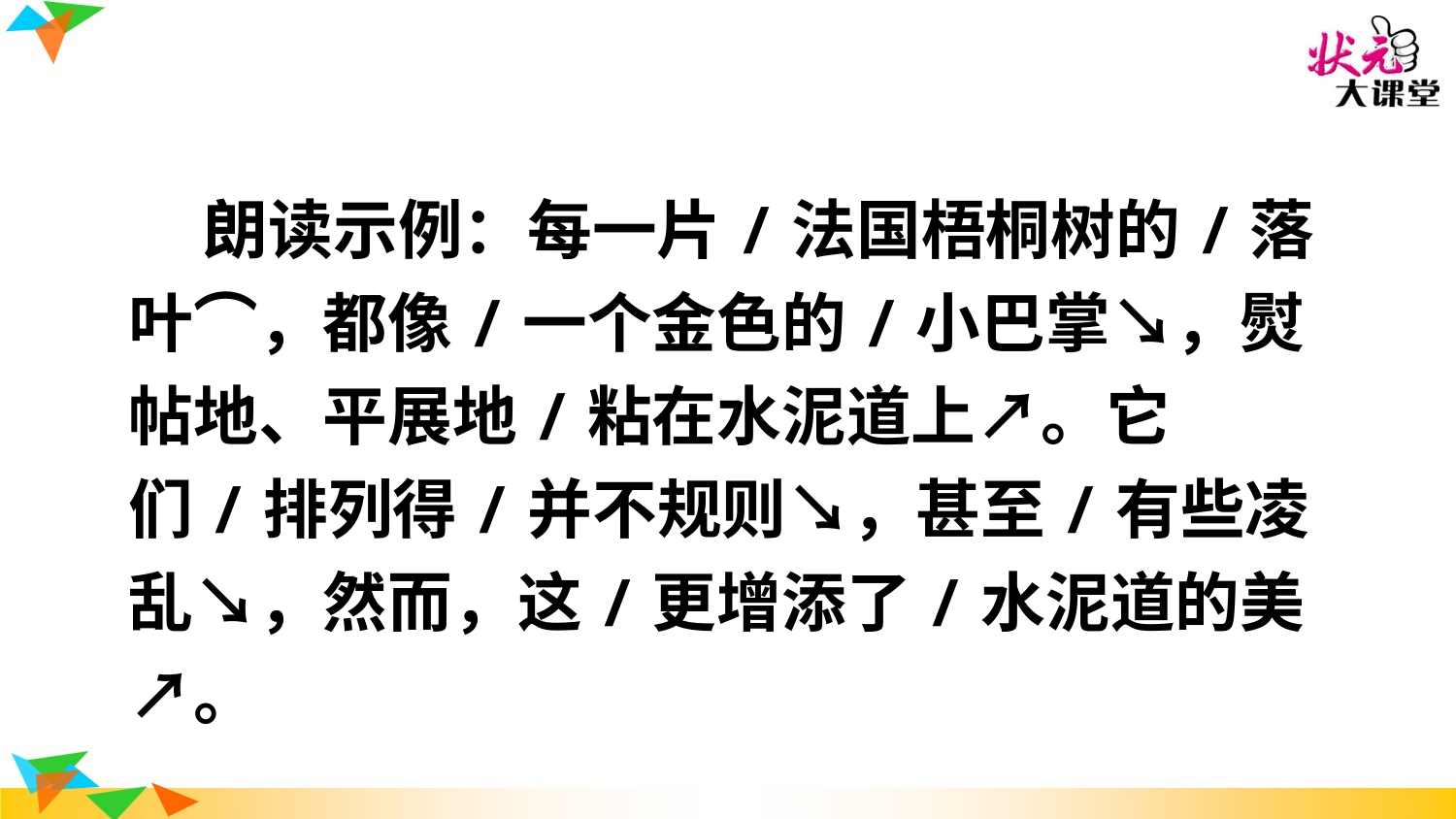

朗读示例：每一片/法国梧桐树的/落叶⌒，都像/一个金色的/小巴掌↘，熨帖地、平展地/粘在水泥道上↗。它们/排列得/并不规则↘，甚至/有些凌乱↘，然而，这/更增添了/水泥道的美↗。